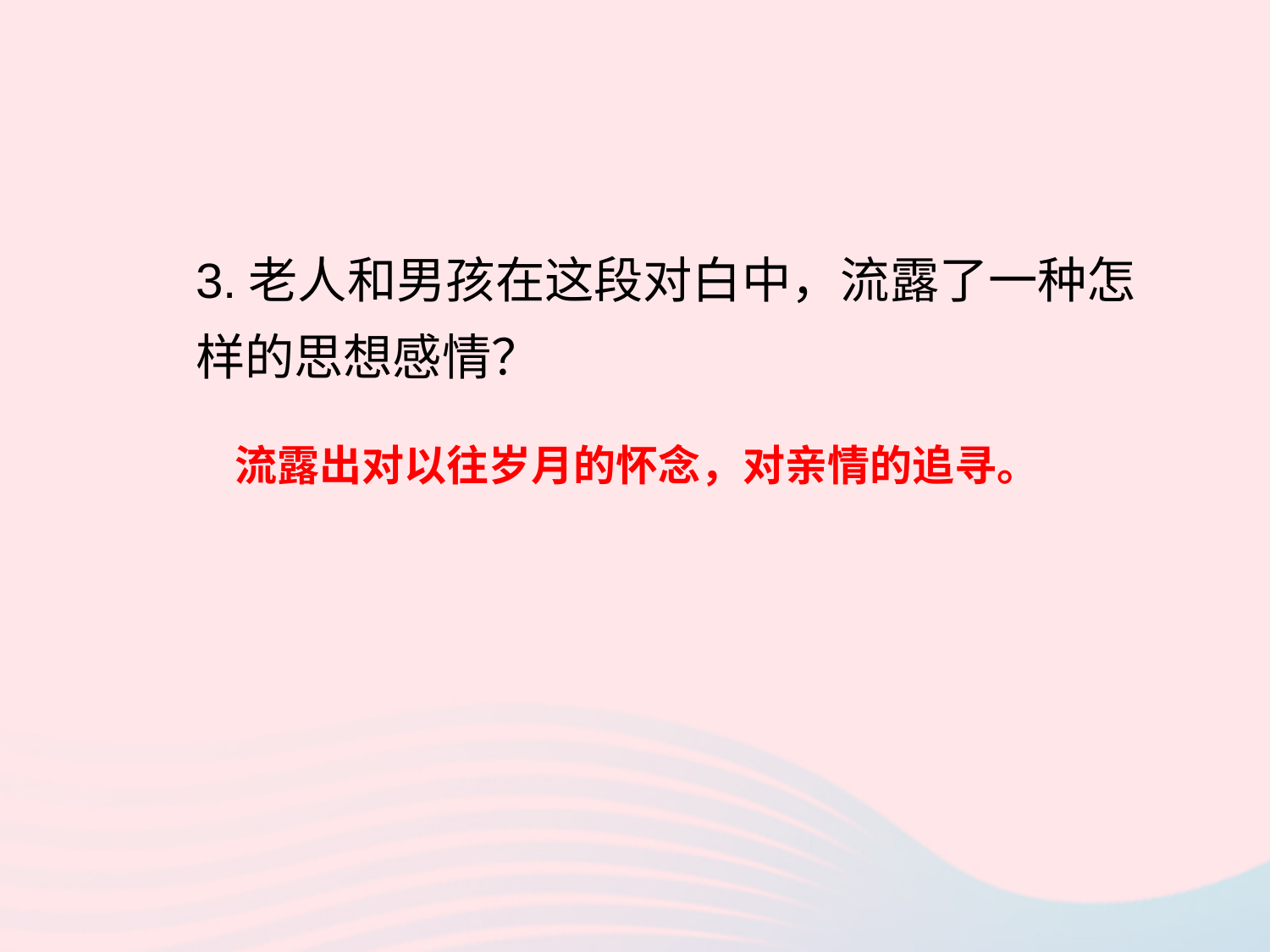

3.老人和男孩在这段对白中，流露了一种怎样的思想感情？
流露出对以往岁月的怀念，对亲情的追寻。